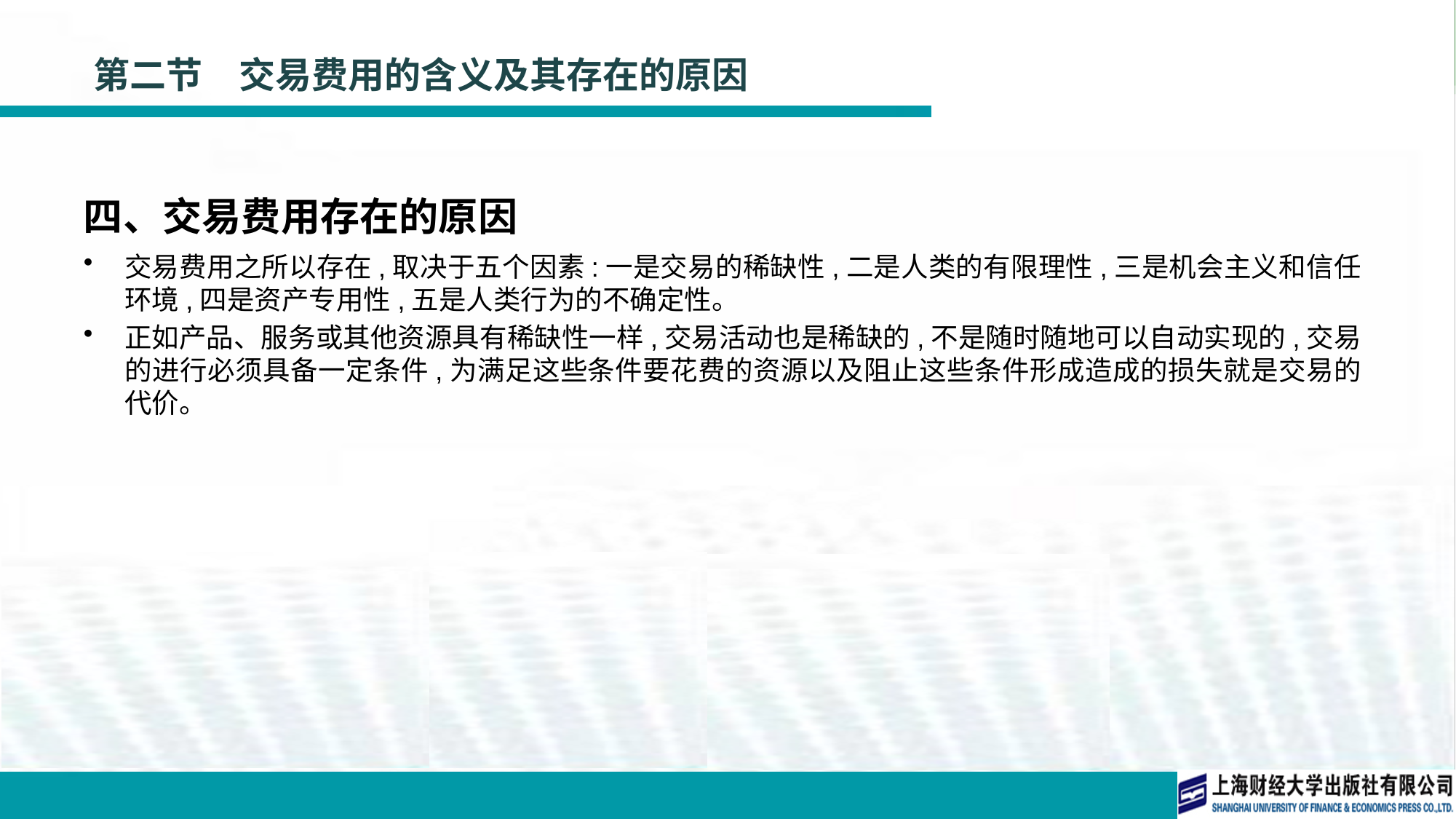

# 第二节　交易费用的含义及其存在的原因
四、交易费用存在的原因
交易费用之所以存在,取决于五个因素:一是交易的稀缺性,二是人类的有限理性,三是机会主义和信任环境,四是资产专用性,五是人类行为的不确定性。
正如产品、服务或其他资源具有稀缺性一样,交易活动也是稀缺的,不是随时随地可以自动实现的,交易的进行必须具备一定条件,为满足这些条件要花费的资源以及阻止这些条件形成造成的损失就是交易的代价。